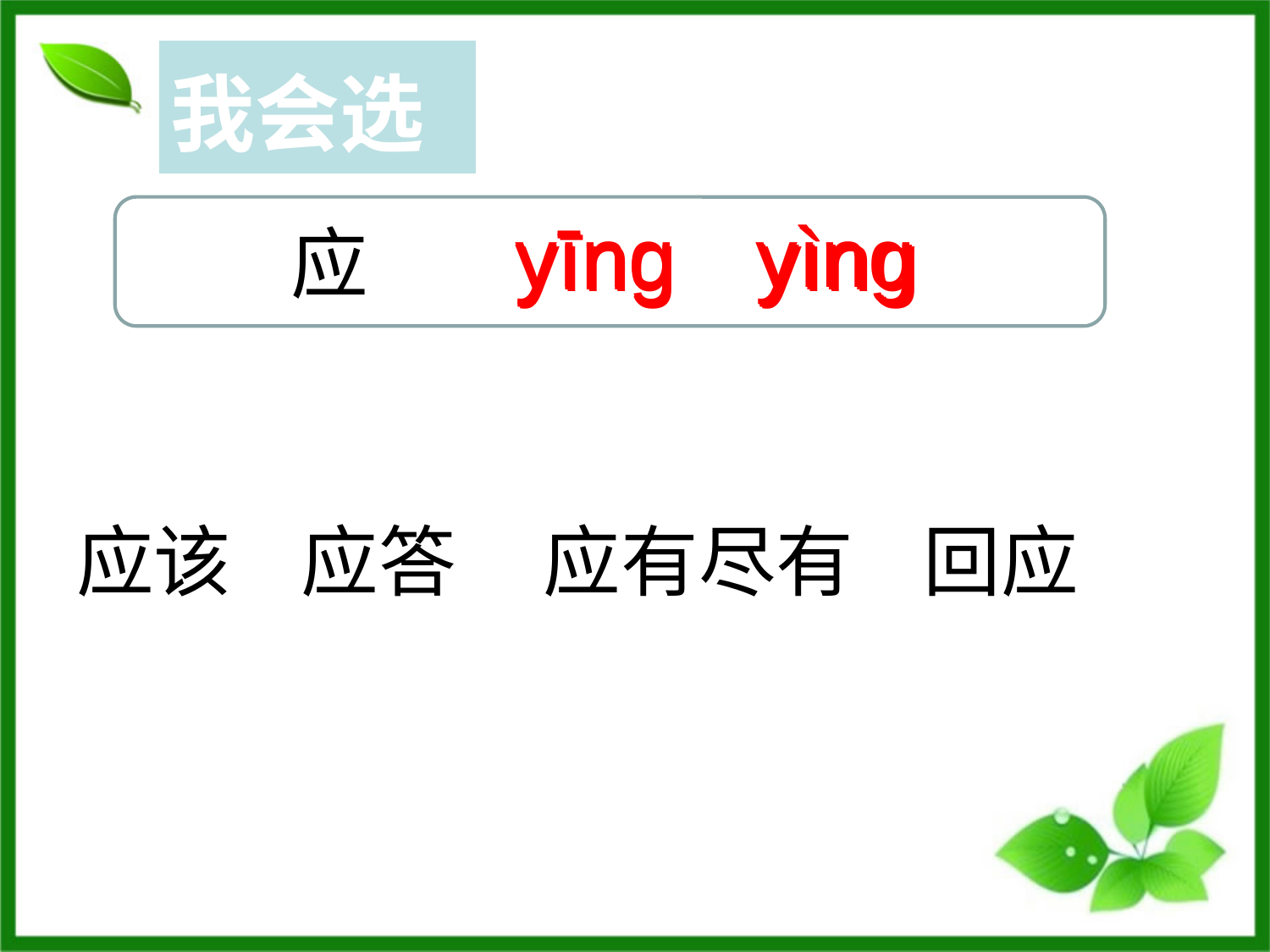

# 我会读
| 我会选 |
| --- |
yīng
yìng
        应
yīng
yìng
yīng
yìng
应该    应答     应有尽有    回应